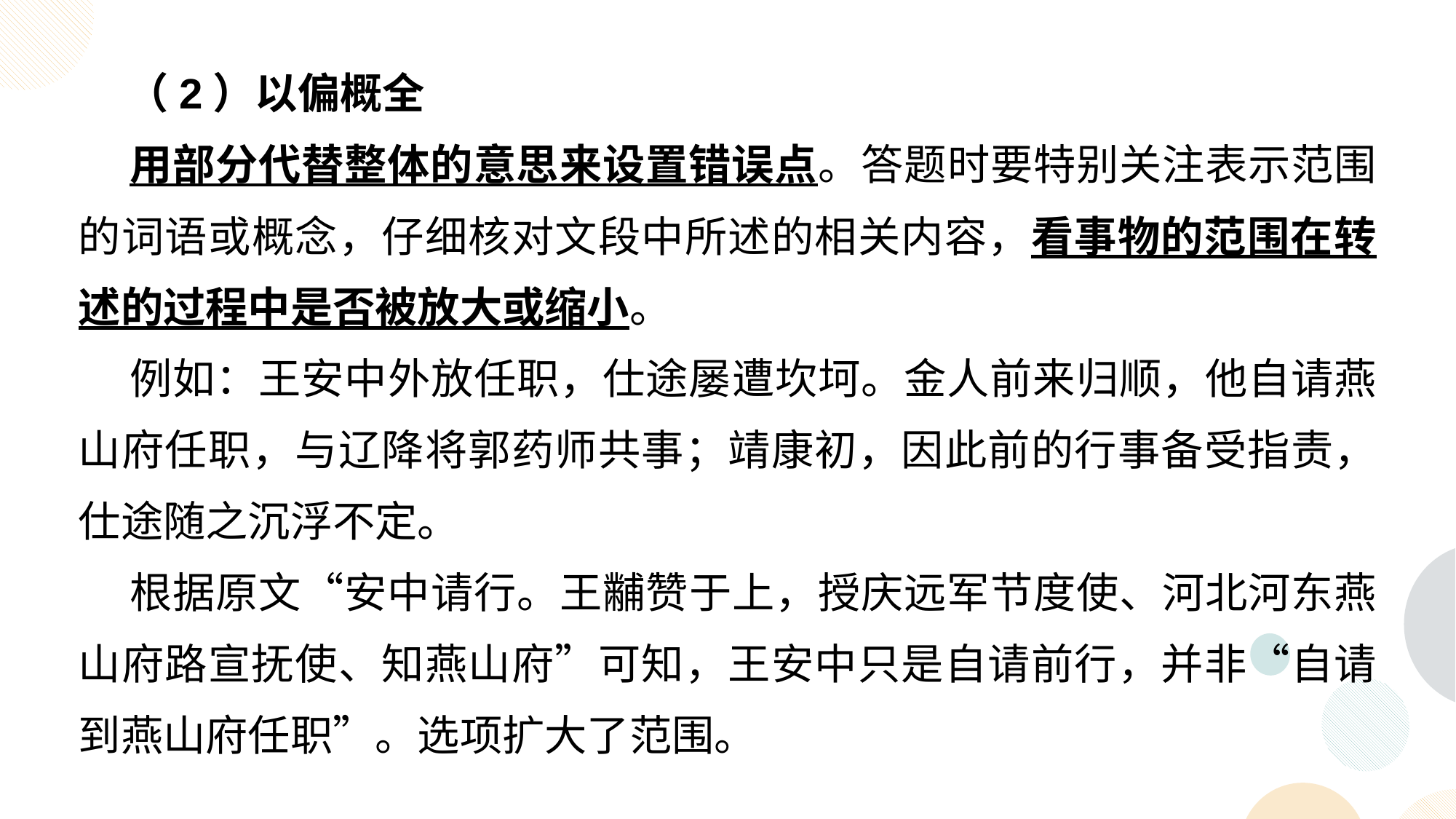

（2）以偏概全
    用部分代替整体的意思来设置错误点。答题时要特别关注表示范围的词语或概念，仔细核对文段中所述的相关内容，看事物的范围在转述的过程中是否被放大或缩小。
    例如：王安中外放任职，仕途屡遭坎坷。金人前来归顺，他自请燕山府任职，与辽降将郭药师共事；靖康初，因此前的行事备受指责，仕途随之沉浮不定。
    根据原文“安中请行。王黼赞于上，授庆远军节度使、河北河东燕山府路宣抚使、知燕山府”可知，王安中只是自请前行，并非“自请到燕山府任职”。选项扩大了范围。